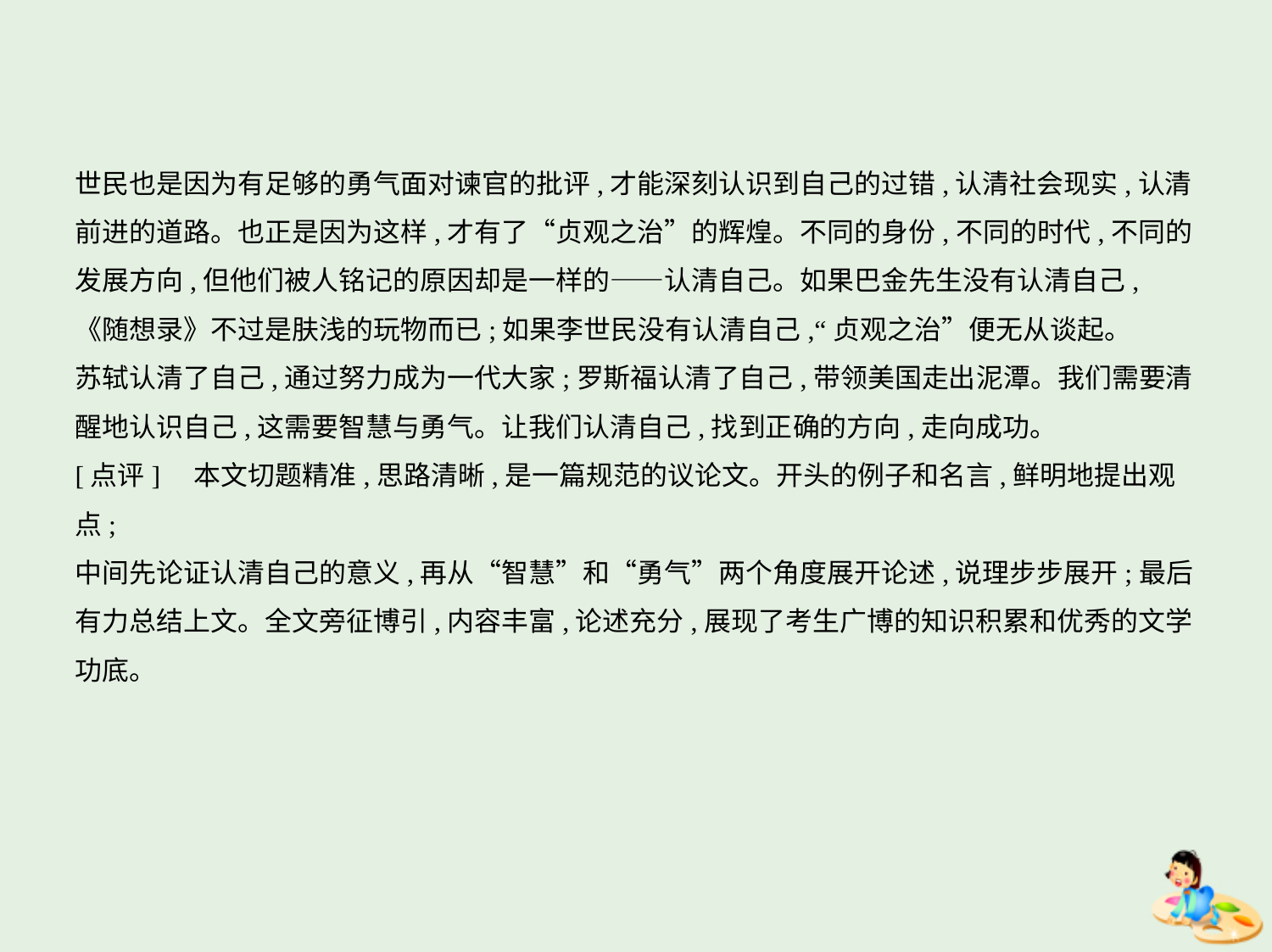

世民也是因为有足够的勇气面对谏官的批评,才能深刻认识到自己的过错,认清社会现实,认清
前进的道路。也正是因为这样,才有了“贞观之治”的辉煌。不同的身份,不同的时代,不同的
发展方向,但他们被人铭记的原因却是一样的——认清自己。如果巴金先生没有认清自己,
《随想录》不过是肤浅的玩物而已;如果李世民没有认清自己,“贞观之治”便无从谈起。
苏轼认清了自己,通过努力成为一代大家;罗斯福认清了自己,带领美国走出泥潭。我们需要清
醒地认识自己,这需要智慧与勇气。让我们认清自己,找到正确的方向,走向成功。
[点评]　本文切题精准,思路清晰,是一篇规范的议论文。开头的例子和名言,鲜明地提出观点;
中间先论证认清自己的意义,再从“智慧”和“勇气”两个角度展开论述,说理步步展开;最后
有力总结上文。全文旁征博引,内容丰富,论述充分,展现了考生广博的知识积累和优秀的文学
功底。